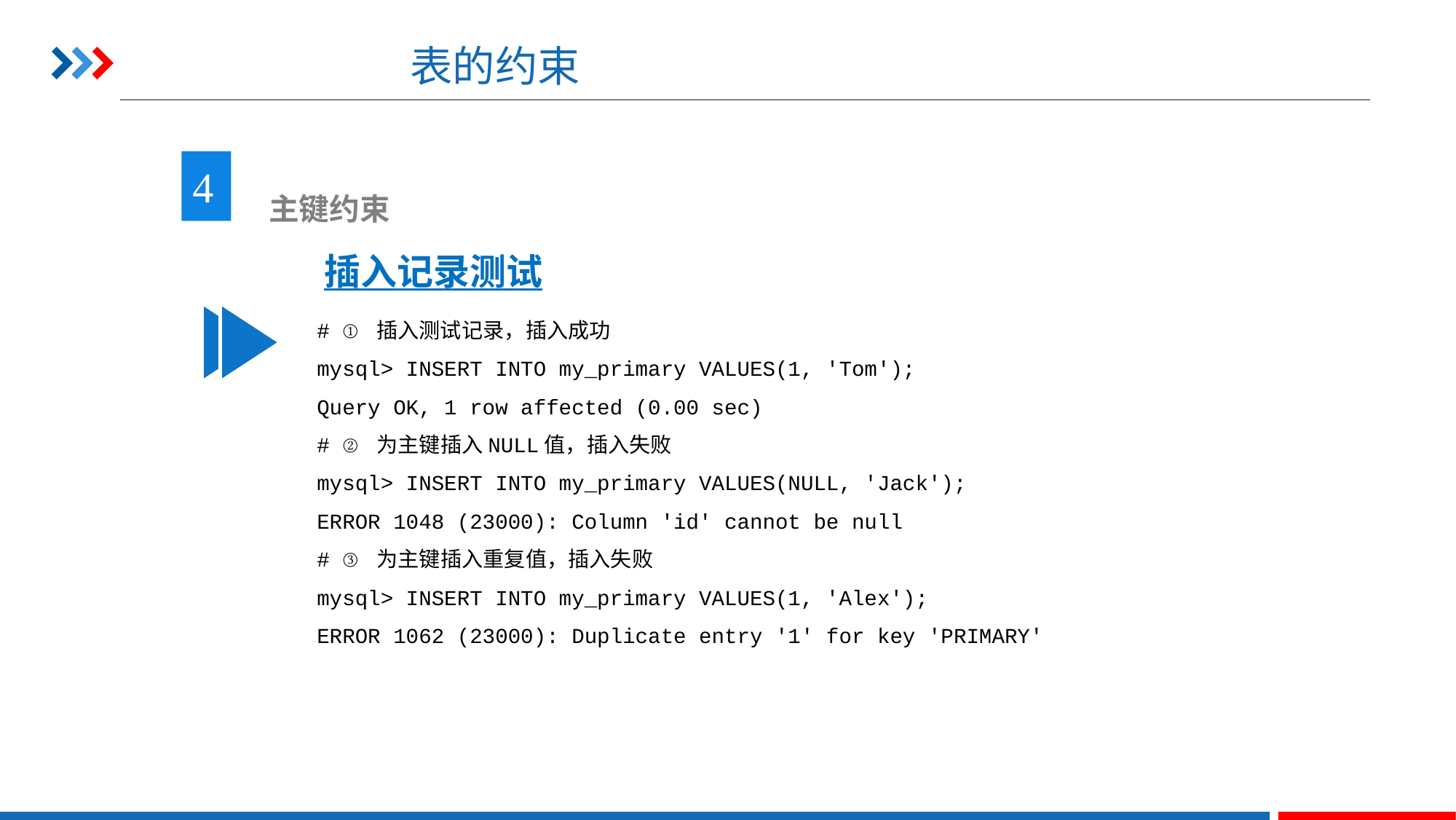

# 表的约束

4
  主键约束
插入记录测试
# ① 插入测试记录，插入成功
mysql> INSERT INTO my_primary VALUES(1, 'Tom');
Query OK, 1 row affected (0.00 sec)
# ② 为主键插入NULL值，插入失败
mysql> INSERT INTO my_primary VALUES(NULL, 'Jack');
ERROR 1048 (23000): Column 'id' cannot be null
# ③ 为主键插入重复值，插入失败
mysql> INSERT INTO my_primary VALUES(1, 'Alex');
ERROR 1062 (23000): Duplicate entry '1' for key 'PRIMARY'